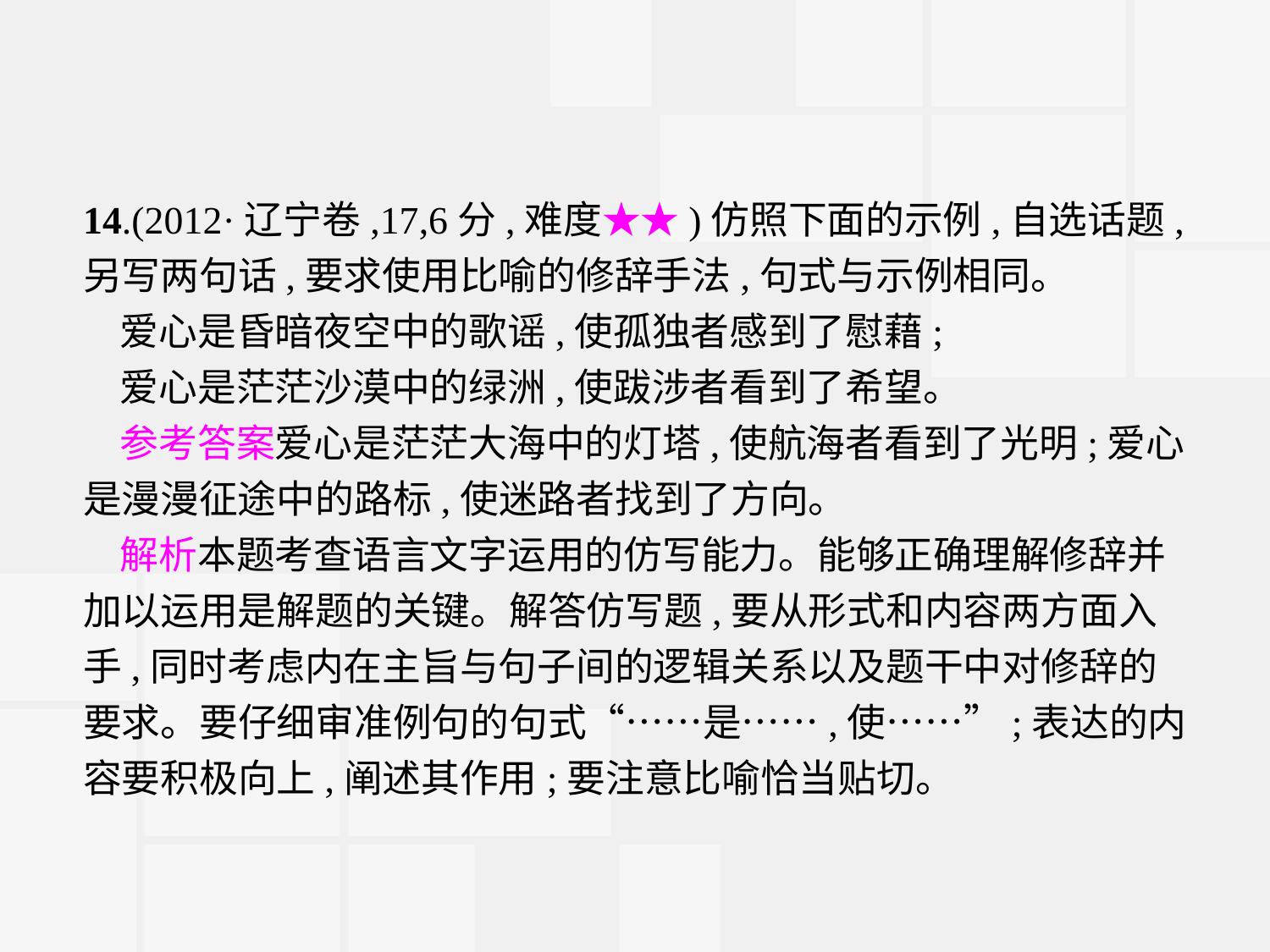

14.(2012·辽宁卷,17,6分,难度★★)仿照下面的示例,自选话题,另写两句话,要求使用比喻的修辞手法,句式与示例相同。
爱心是昏暗夜空中的歌谣,使孤独者感到了慰藉;
爱心是茫茫沙漠中的绿洲,使跋涉者看到了希望。
参考答案爱心是茫茫大海中的灯塔,使航海者看到了光明;爱心是漫漫征途中的路标,使迷路者找到了方向。
解析本题考查语言文字运用的仿写能力。能够正确理解修辞并加以运用是解题的关键。解答仿写题,要从形式和内容两方面入手,同时考虑内在主旨与句子间的逻辑关系以及题干中对修辞的要求。要仔细审准例句的句式“……是……,使……”;表达的内容要积极向上,阐述其作用;要注意比喻恰当贴切。